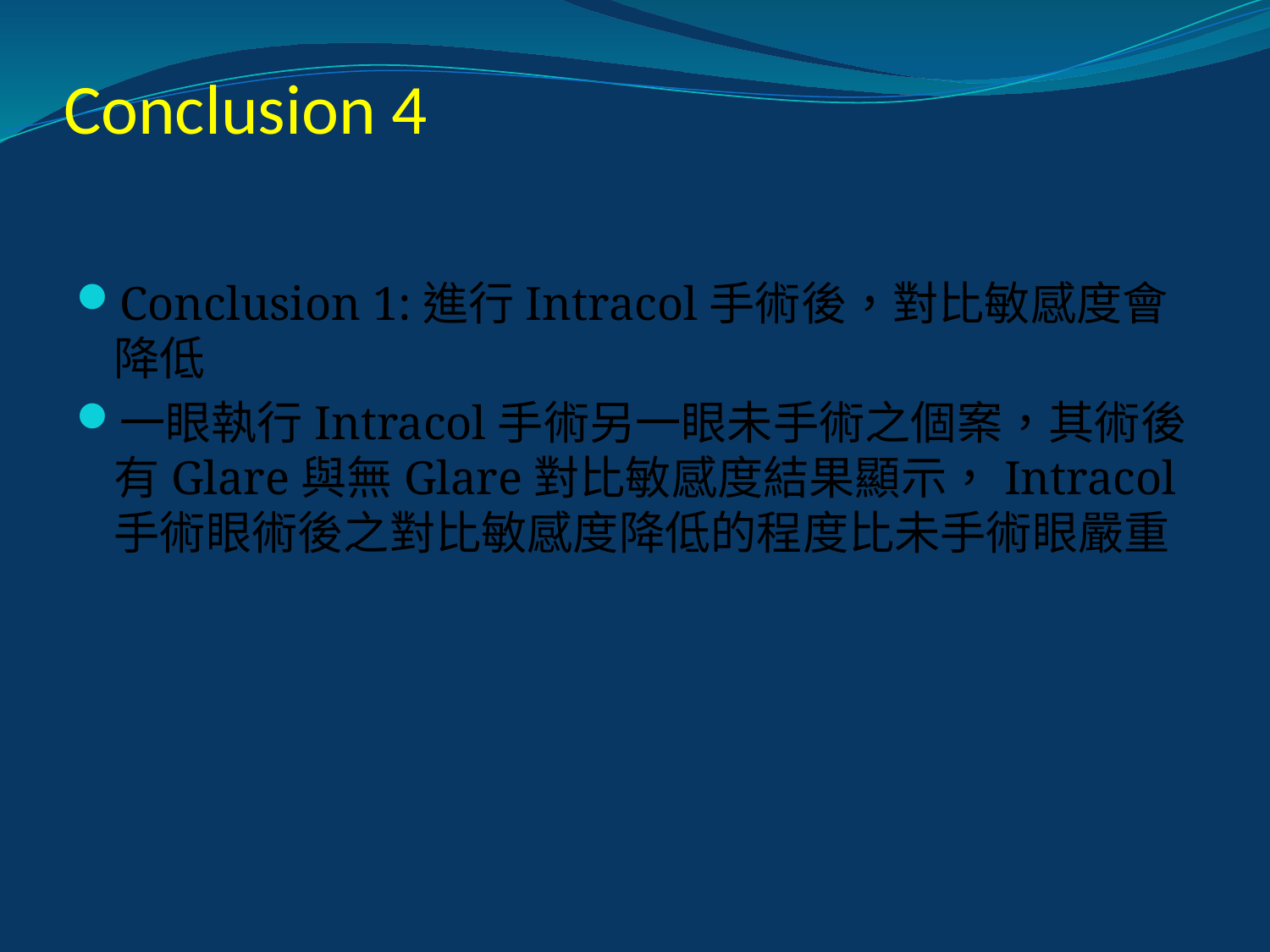

# Conclusion 4
Conclusion 1:進行Intracol手術後，對比敏感度會降低
一眼執行Intracol手術另一眼未手術之個案，其術後有Glare與無Glare對比敏感度結果顯示，Intracol手術眼術後之對比敏感度降低的程度比未手術眼嚴重